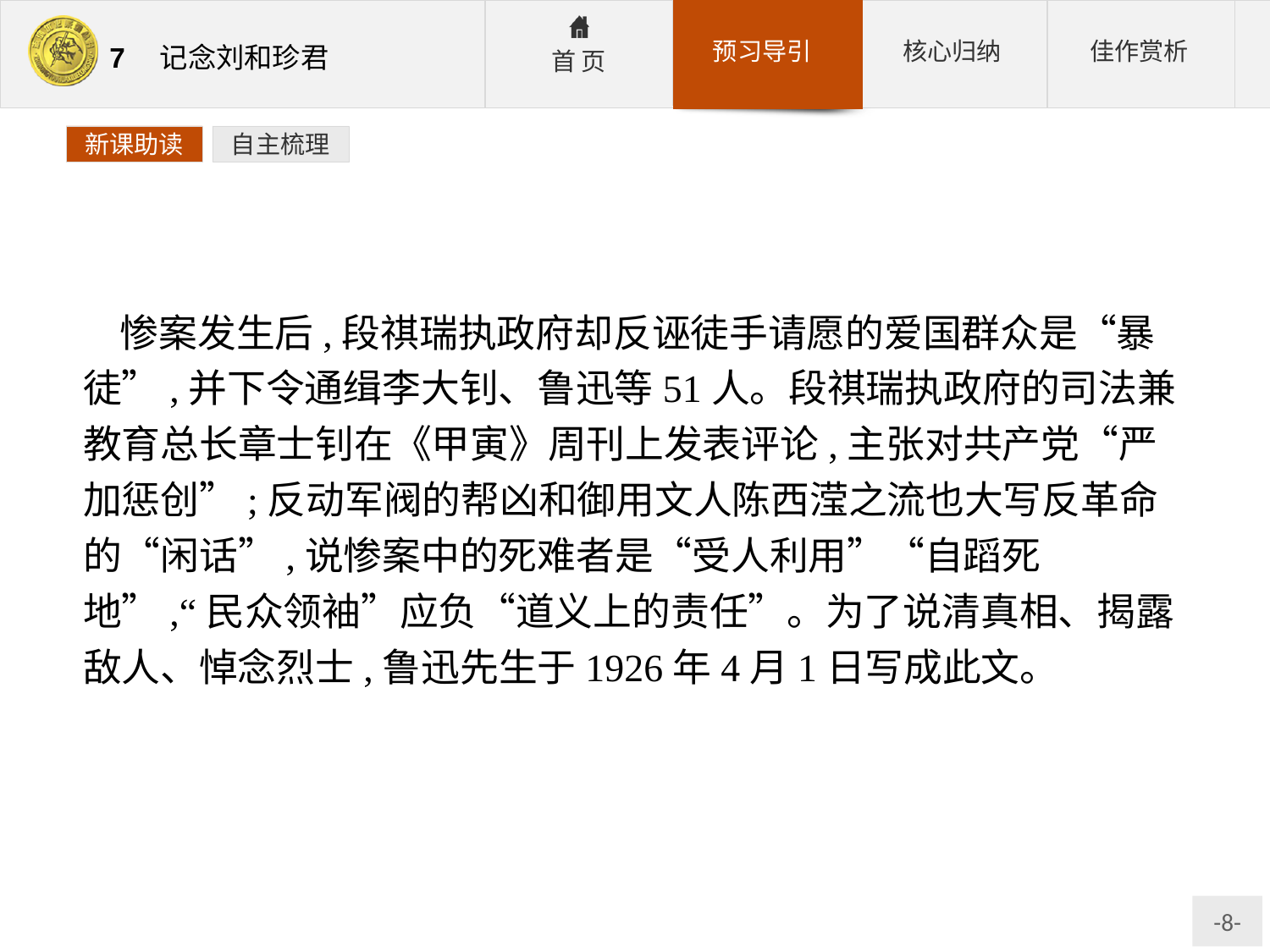

新课助读
自主梳理
惨案发生后,段祺瑞执政府却反诬徒手请愿的爱国群众是“暴徒”,并下令通缉李大钊、鲁迅等51人。段祺瑞执政府的司法兼教育总长章士钊在《甲寅》周刊上发表评论,主张对共产党“严加惩创”;反动军阀的帮凶和御用文人陈西滢之流也大写反革命的“闲话”,说惨案中的死难者是“受人利用”“自蹈死地”,“民众领袖”应负“道义上的责任”。为了说清真相、揭露敌人、悼念烈士,鲁迅先生于1926年4月1日写成此文。